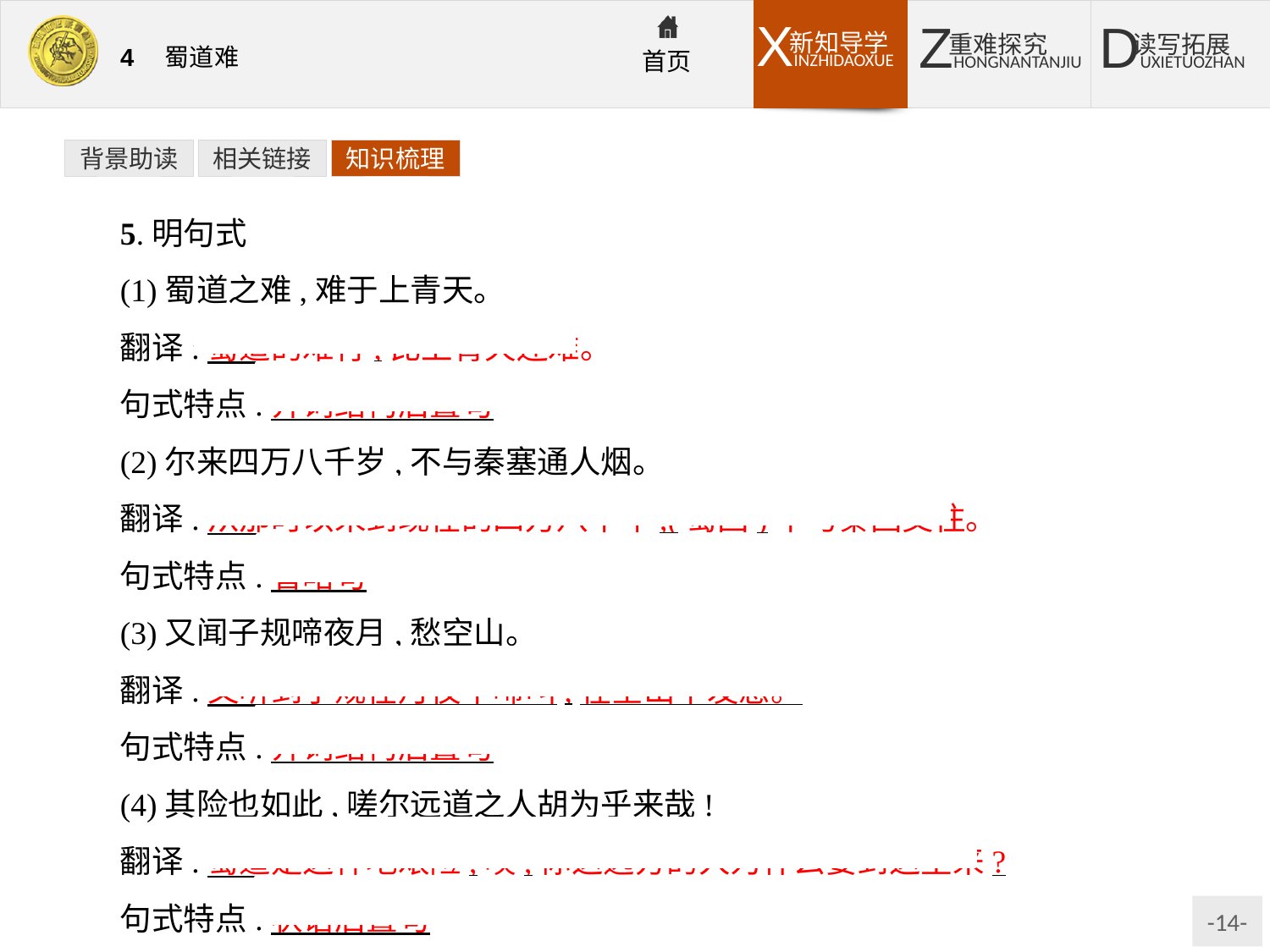

背景助读
相关链接
知识梳理
5.明句式
(1)蜀道之难,难于上青天。
翻译:蜀道的难行,比上青天还难。
句式特点:介词结构后置句
(2)尔来四万八千岁,不与秦塞通人烟。
翻译:从那时以来到现在的四万八千年,(蜀国)不与秦国交往。
句式特点:省略句
(3)又闻子规啼夜月,愁空山。
翻译:又听到子规在月夜中啼叫,在空山中发愁。
句式特点:介词结构后置句
(4)其险也如此,嗟尔远道之人胡为乎来哉!
翻译:蜀道是这样地艰险,唉,你这远方的人为什么要到这里来?
句式特点:状语后置句